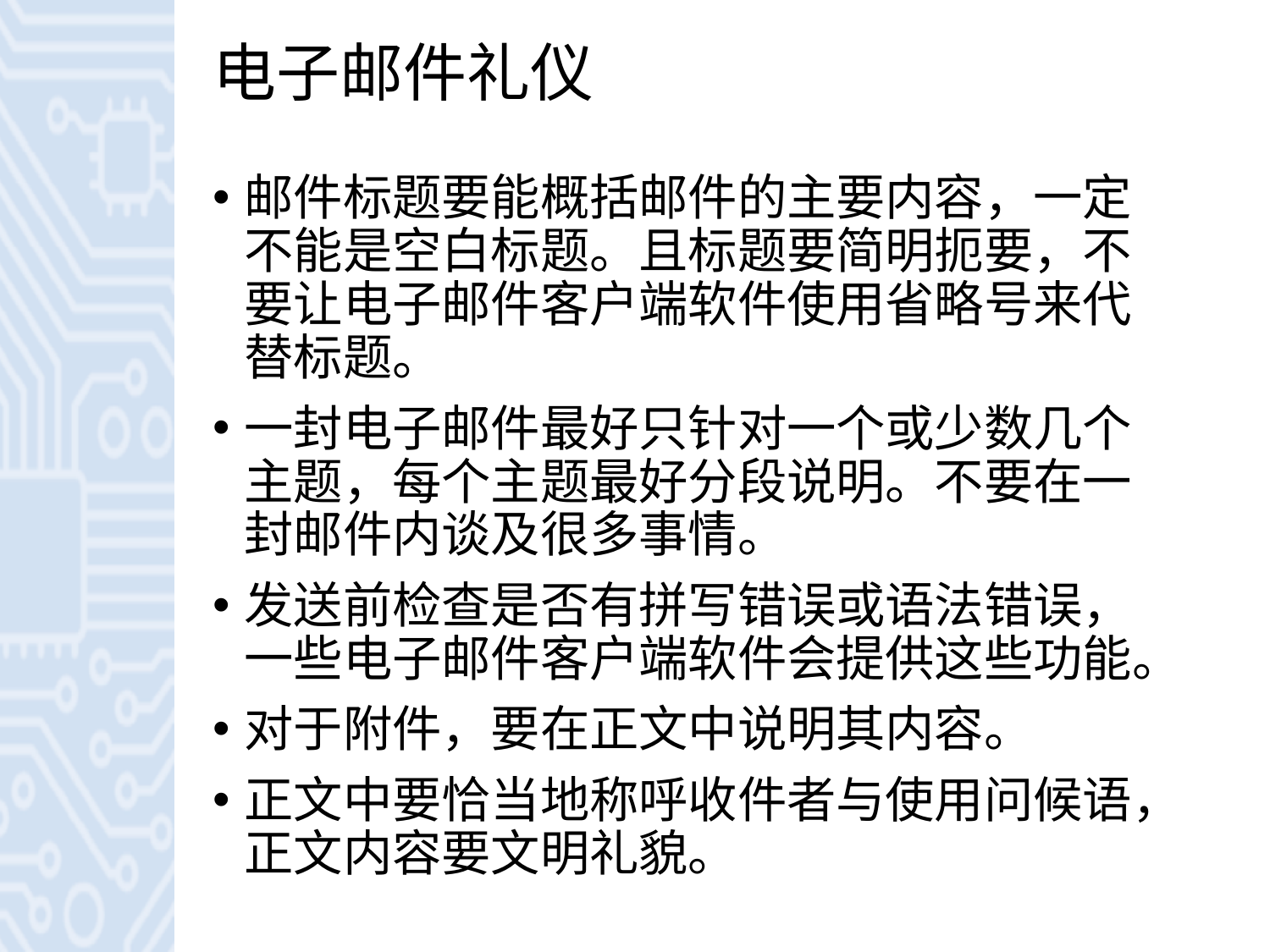

# 电子邮件礼仪
邮件标题要能概括邮件的主要内容，一定不能是空白标题。且标题要简明扼要，不要让电子邮件客户端软件使用省略号来代替标题。
一封电子邮件最好只针对一个或少数几个主题，每个主题最好分段说明。不要在一封邮件内谈及很多事情。
发送前检查是否有拼写错误或语法错误，一些电子邮件客户端软件会提供这些功能。
对于附件，要在正文中说明其内容。
正文中要恰当地称呼收件者与使用问候语，正文内容要文明礼貌。